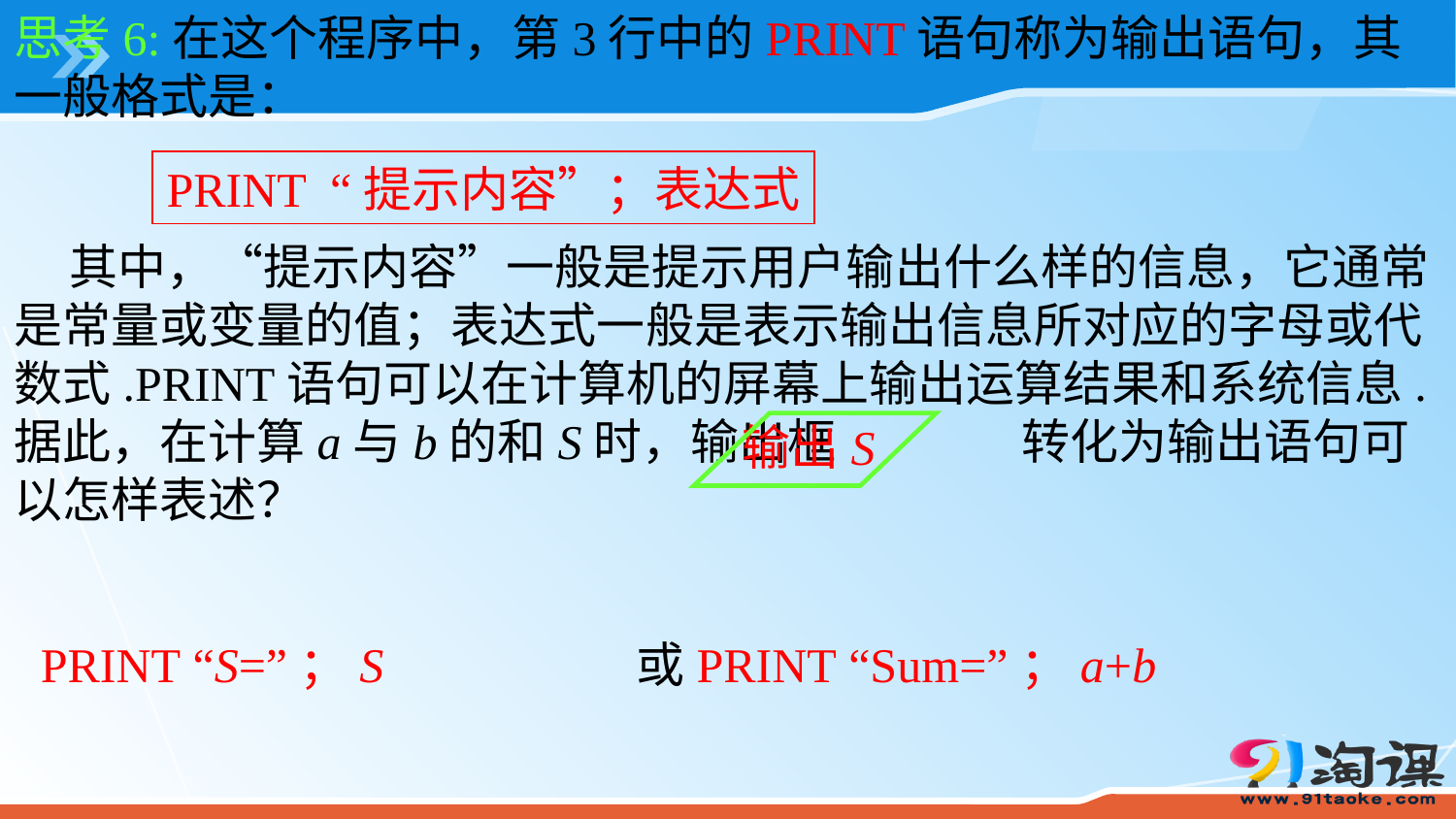

思考6:在这个程序中，第3行中的PRINT语句称为输出语句，其一般格式是：
PRINT  “提示内容”；表达式
    其中，“提示内容”一般是提示用户输出什么样的信息，它通常是常量或变量的值；表达式一般是表示输出信息所对应的字母或代数式.PRINT语句可以在计算机的屏幕上输出运算结果和系统信息.据此，在计算a与b的和S时，输出框                 转化为输出语句可以怎样表述？
输出S

PRINT “S=”；S
或PRINT “Sum=”；a+b